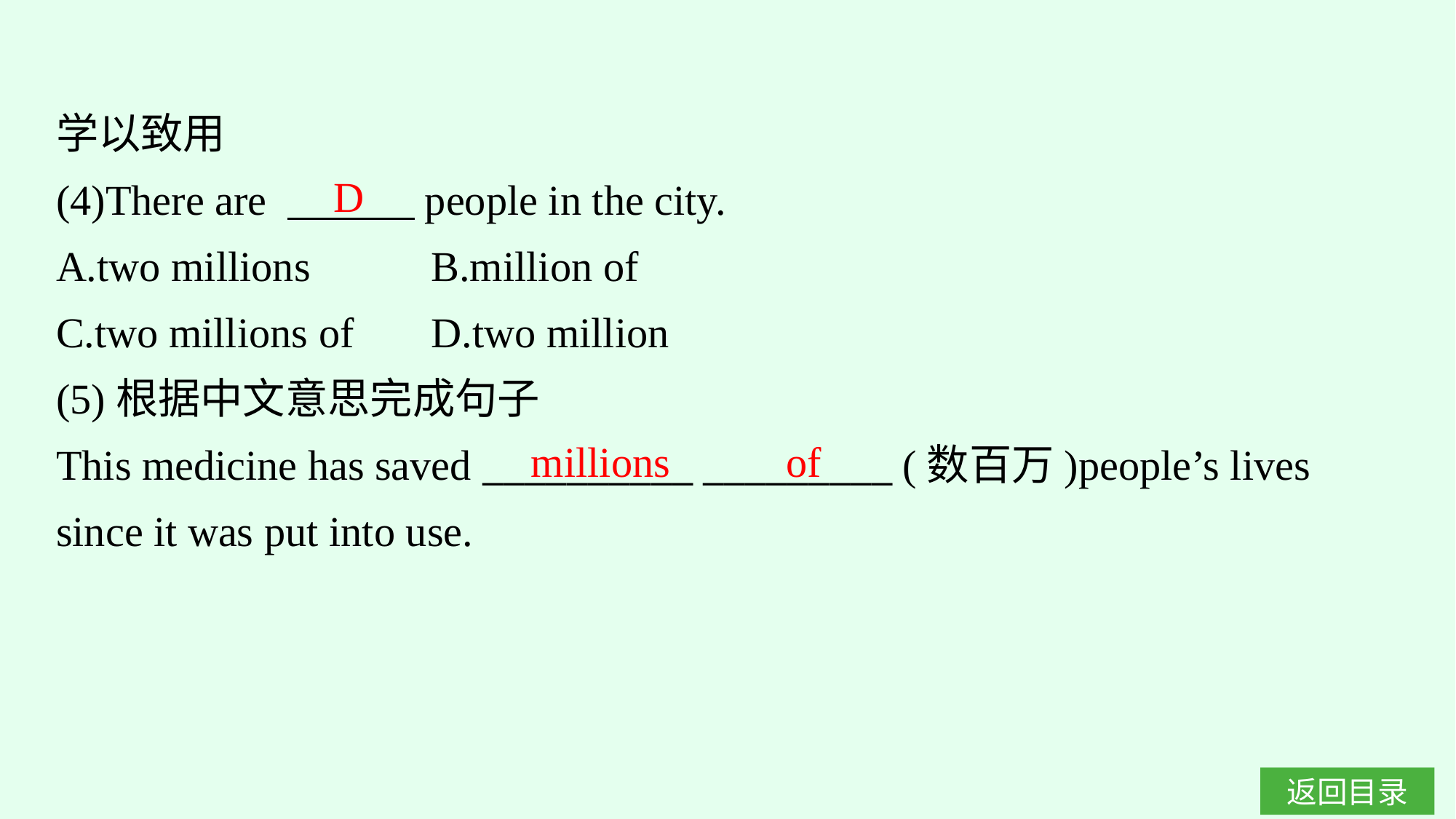

学以致用
(4)There are 　　　people in the city.
A.two millions		B.million of
C.two millions of	D.two million
(5)根据中文意思完成句子
This medicine has saved __________ _________ (数百万)people’s lives since it was put into use.
D
millions           of